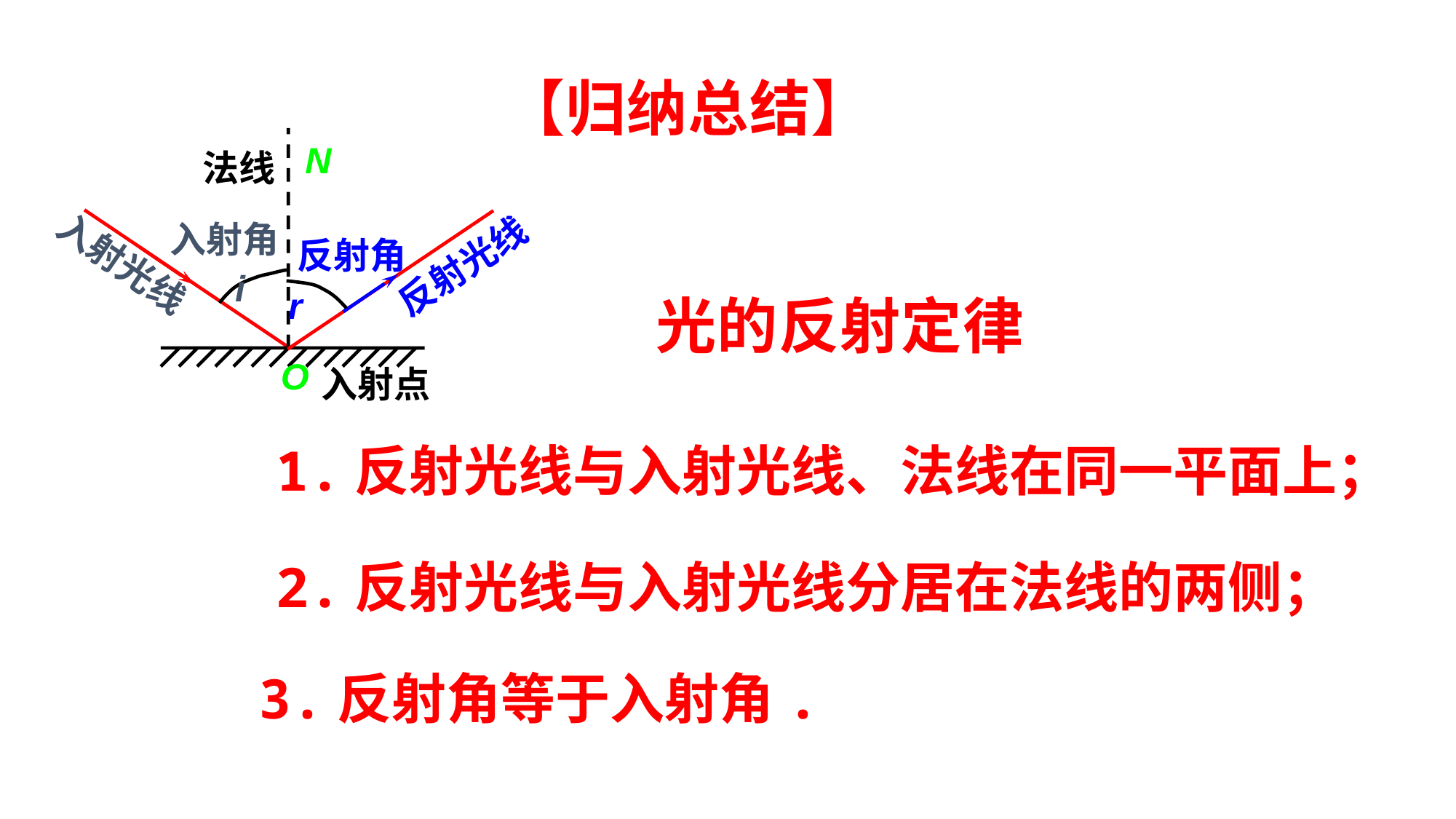

【归纳总结】

N
法线

入射角
反射光线
反射角
入射光线
i

r

O
入射点
光的反射定律
1.反射光线与入射光线、法线在同一平面上；
2.反射光线与入射光线分居在法线的两侧；
3.反射角等于入射角.